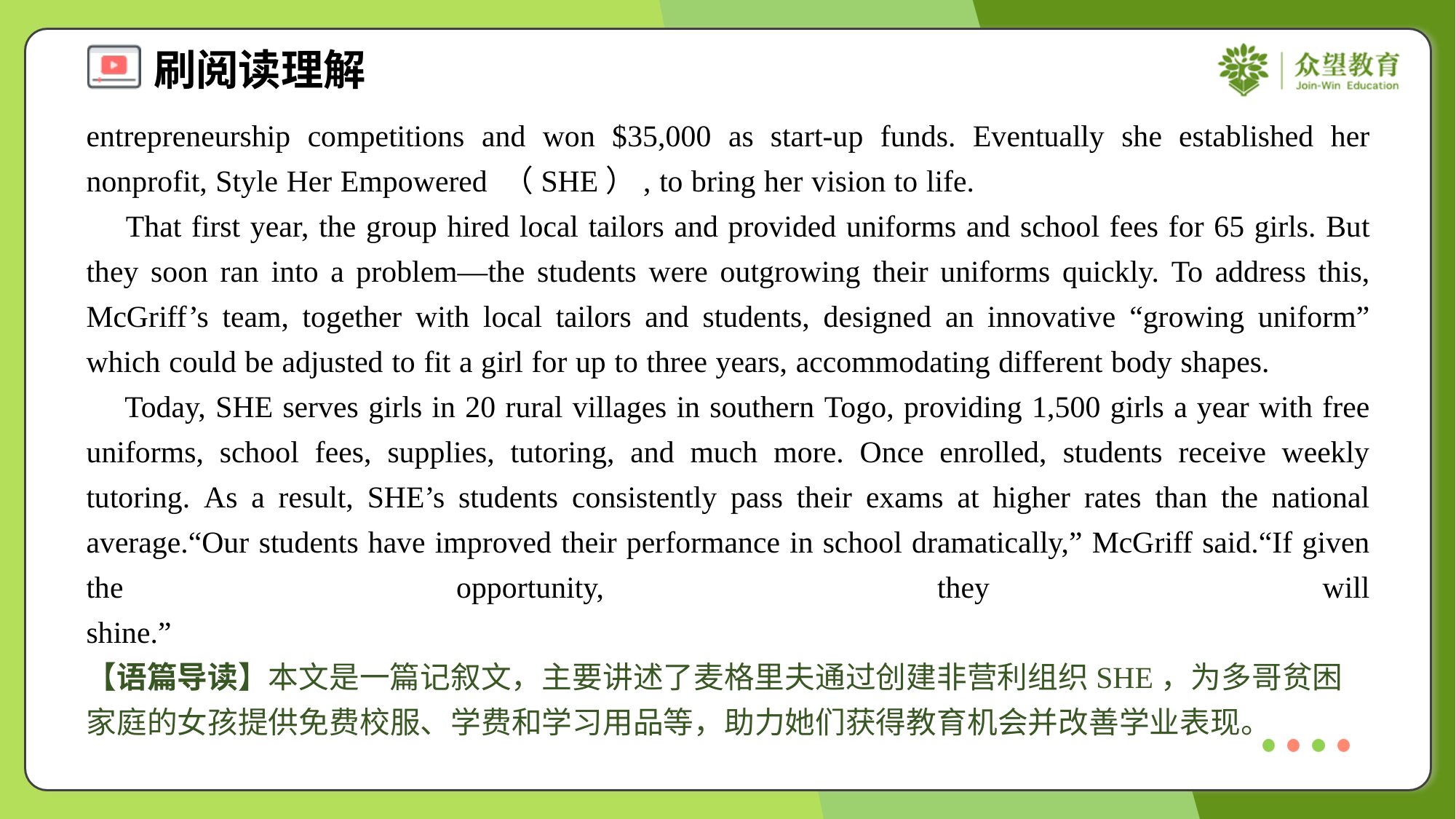

entrepreneurship competitions and won $35,000 as start-up funds. Eventually she established her nonprofit, Style Her Empowered （SHE）, to bring her vision to life.
    That first year, the group hired local tailors and provided uniforms and school fees for 65 girls. But they soon ran into a problem—the students were outgrowing their uniforms quickly. To address this, McGriff’s team, together with local tailors and students, designed an innovative “growing uniform” which could be adjusted to fit a girl for up to three years, accommodating different body shapes.
    Today, SHE serves girls in 20 rural villages in southern Togo, providing 1,500 girls a year with free uniforms, school fees, supplies, tutoring, and much more. Once enrolled, students receive weekly tutoring. As a result, SHE’s students consistently pass their exams at higher rates than the national average.“Our students have improved their performance in school dramatically,” McGriff said.“If given the opportunity, they will shine.”#1.5
【语篇导读】本文是一篇记叙文，主要讲述了麦格里夫通过创建非营利组织SHE，为多哥贫困家庭的女孩提供免费校服、学费和学习用品等，助力她们获得教育机会并改善学业表现。